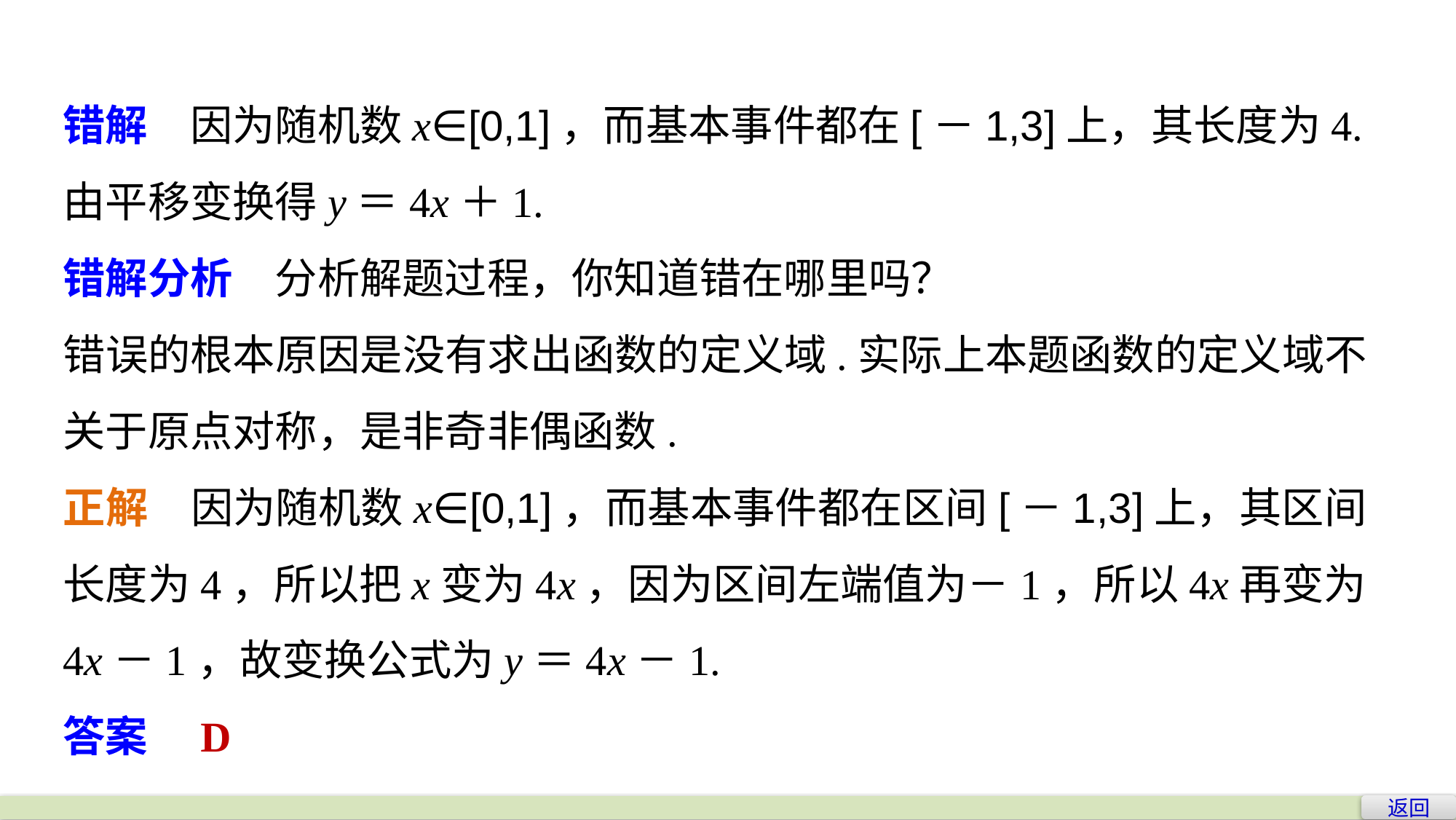

错解　因为随机数x∈[0,1]，而基本事件都在[－1,3]上，其长度为4.
由平移变换得y＝4x＋1.
错解分析　分析解题过程，你知道错在哪里吗？
错误的根本原因是没有求出函数的定义域.实际上本题函数的定义域不关于原点对称，是非奇非偶函数.
正解　因为随机数x∈[0,1]，而基本事件都在区间[－1,3]上，其区间长度为4，所以把x变为4x，因为区间左端值为－1，所以4x再变为4x－1，故变换公式为y＝4x－1.
答案　D
返回